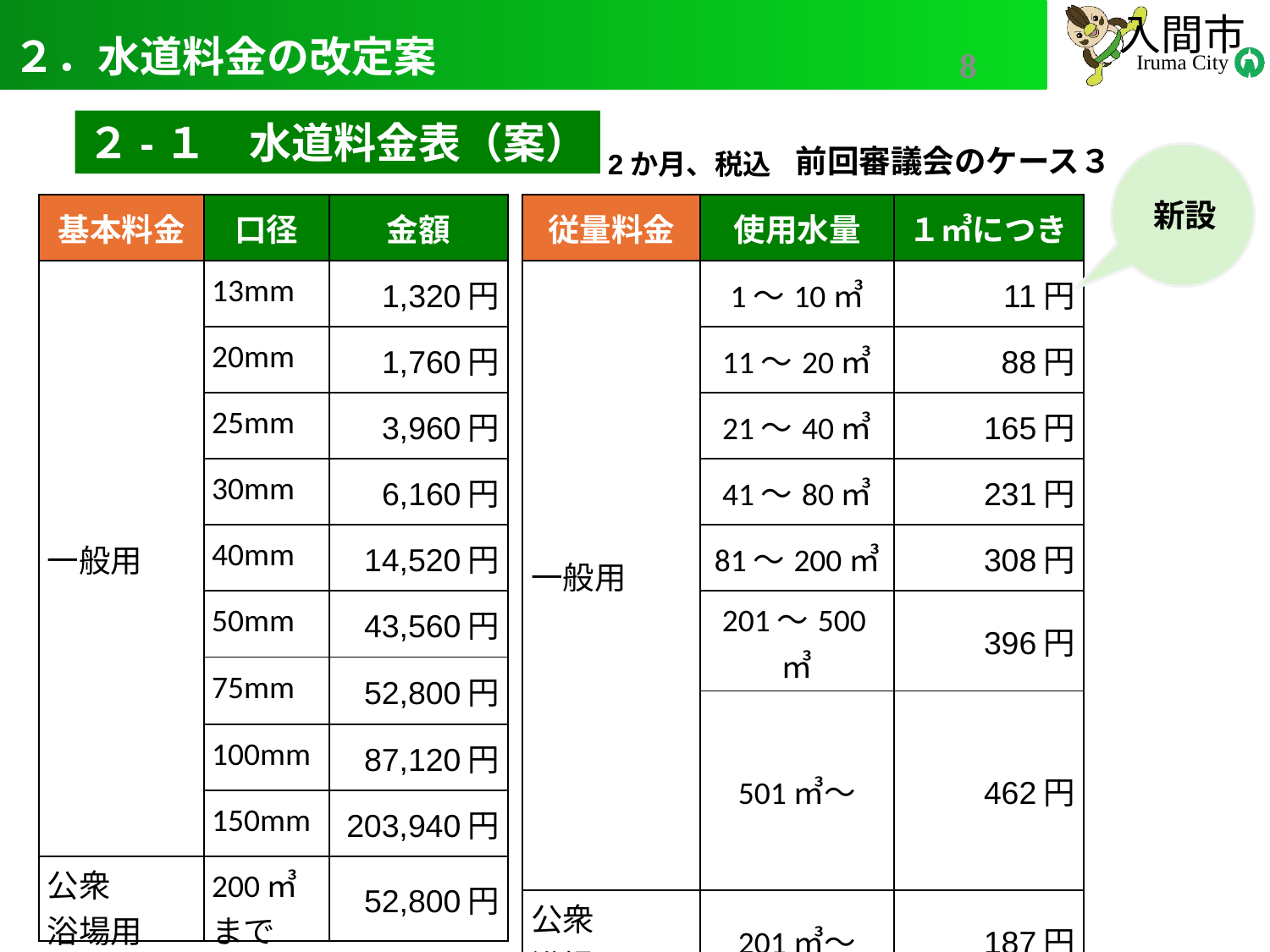

# ２．水道料金の改定案
8
２-１　水道料金表（案）
前回審議会のケース３

2か月、税込

新設
| 基本料金 | 口径 | 金額 |
| --- | --- | --- |
| 一般用 | 13mm | 1,320円 |
|  | 20mm | 1,760円 |
|  | 25mm | 3,960円 |
|  | 30mm | 6,160円 |
|  | 40mm | 14,520円 |
|  | 50mm | 43,560円 |
|  | 75mm | 52,800円 |
|  | 100mm | 87,120円 |
|  | 150mm | 203,940円 |
| 公衆 浴場用 | 200㎥まで | 52,800円 |
| 従量料金 | 使用水量 | １㎥につき |
| --- | --- | --- |
| 一般用 | 1～10㎥ | 11円 |
|  | 11～20㎥ | 88円 |
|  | 21～40㎥ | 165円 |
|  | 41～80㎥ | 231円 |
|  | 81～200㎥ | 308円 |
|  | 201～500㎥ | 396円 |
|  | 501㎥～ | 462円 |
| 公衆 浴場用 | 201㎥～ | 187円 |